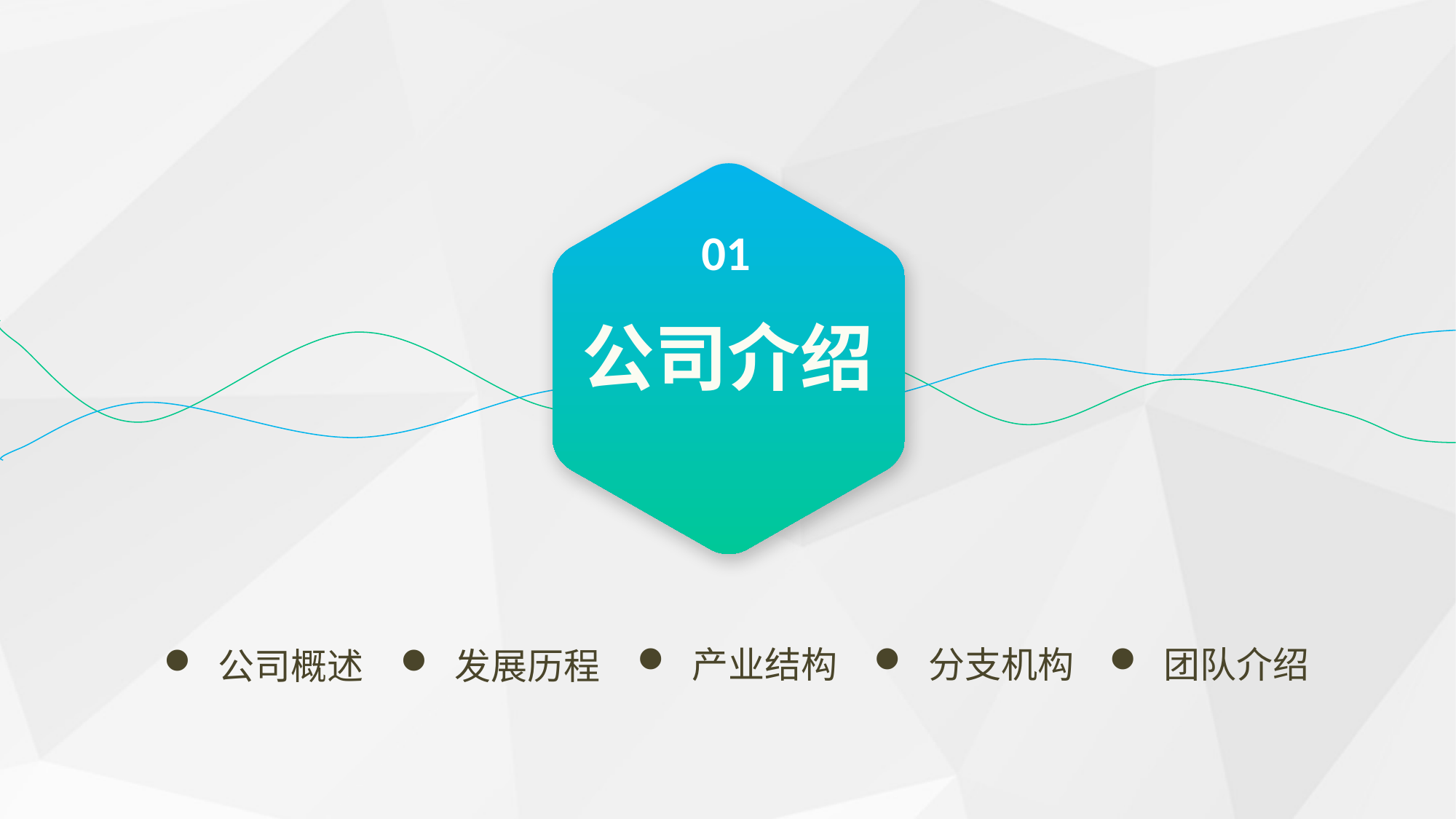

01
公司介绍

产业结构
分支机构
团队介绍
公司概述
发展历程